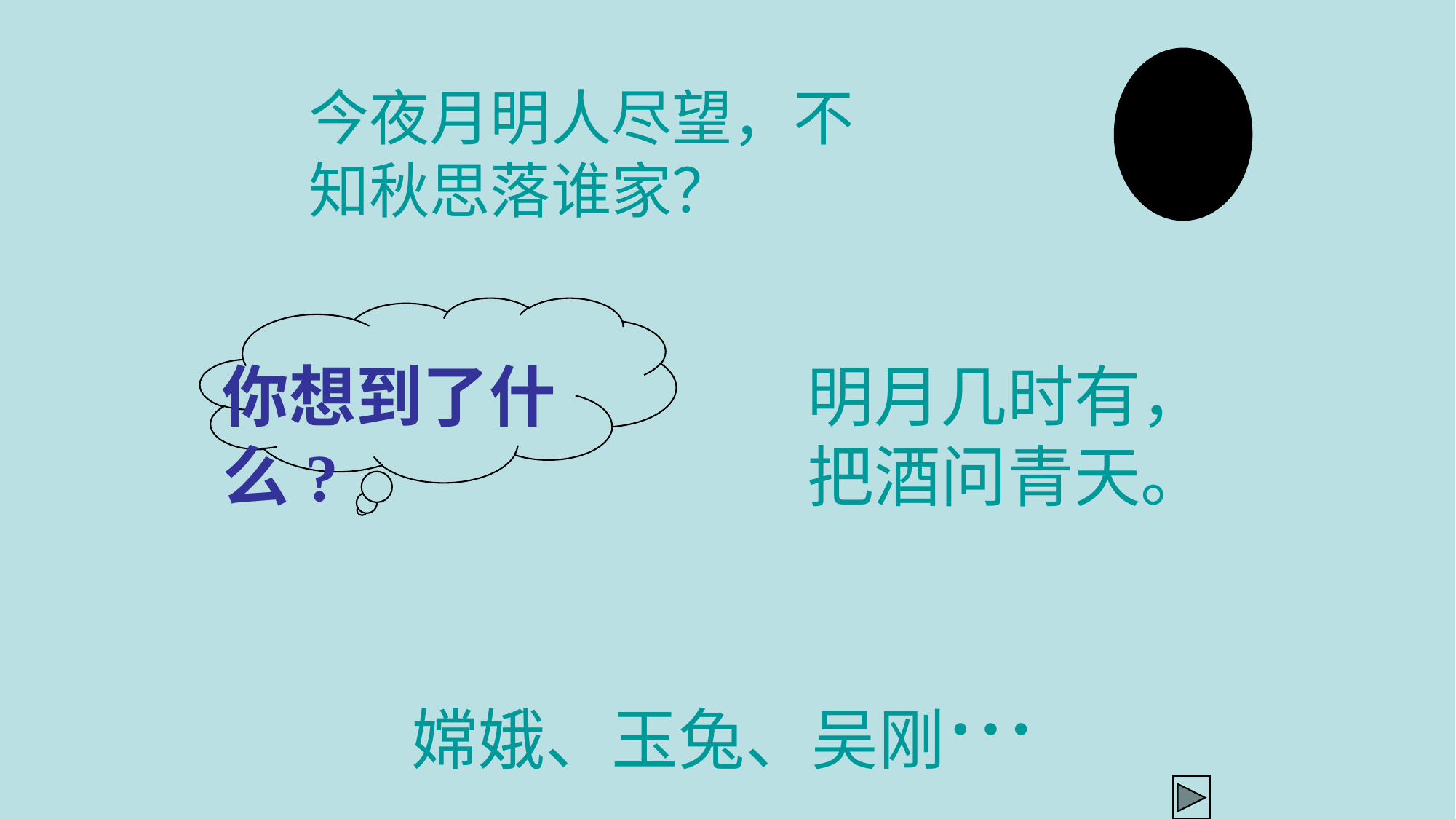

今夜月明人尽望，不知秋思落谁家？

你想到了什么?
明月几时有，把酒问青天。
嫦娥、玉兔、吴刚…